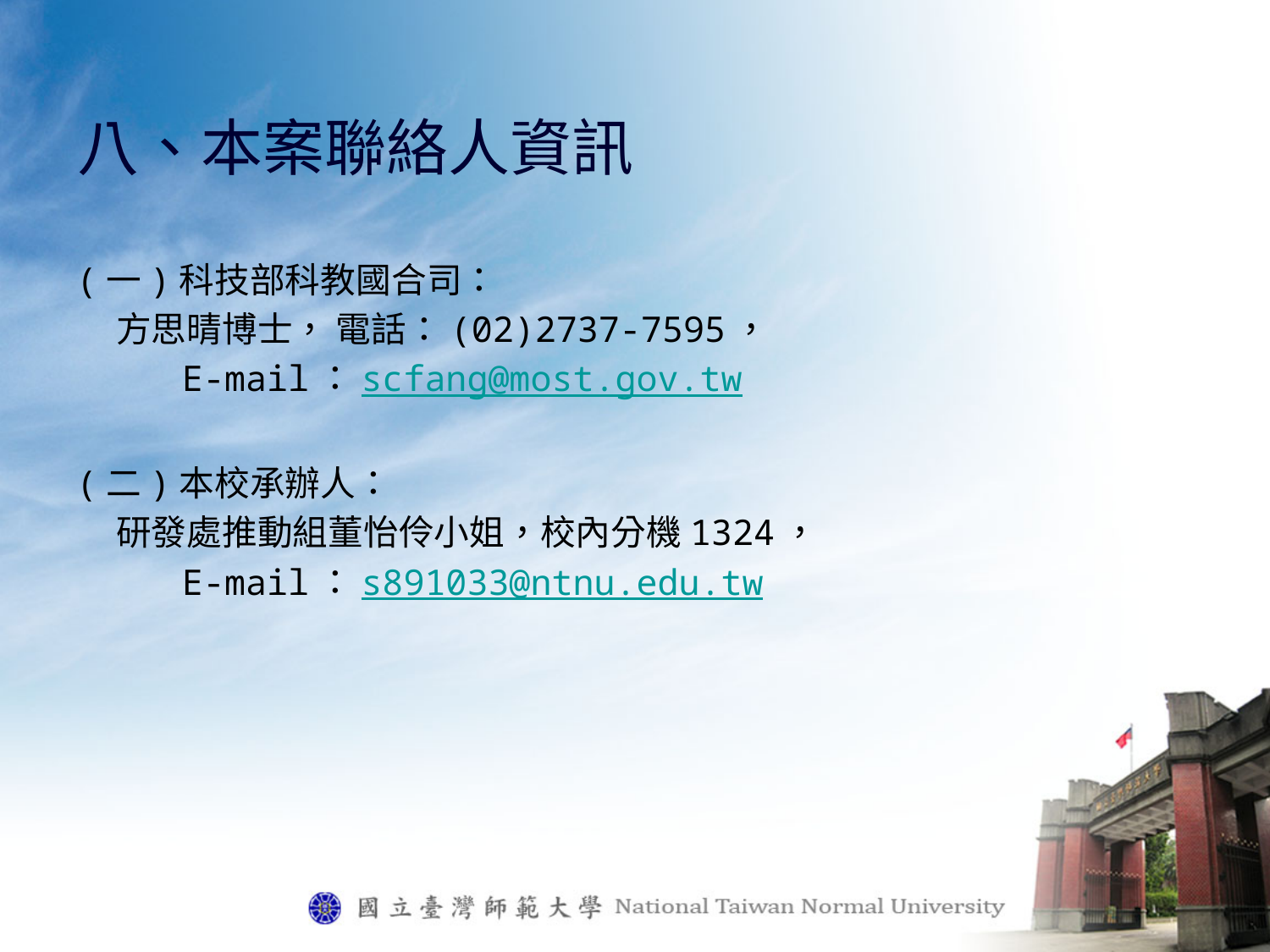

# 八、本案聯絡人資訊

(一)科技部科教國合司：
    方思晴博士， 電話：(02)2737-7595，
     E-mail：scfang@most.gov.tw

(二)本校承辦人：
    研發處推動組董怡伶小姐，校內分機1324，
     E-mail：s891033@ntnu.edu.tw